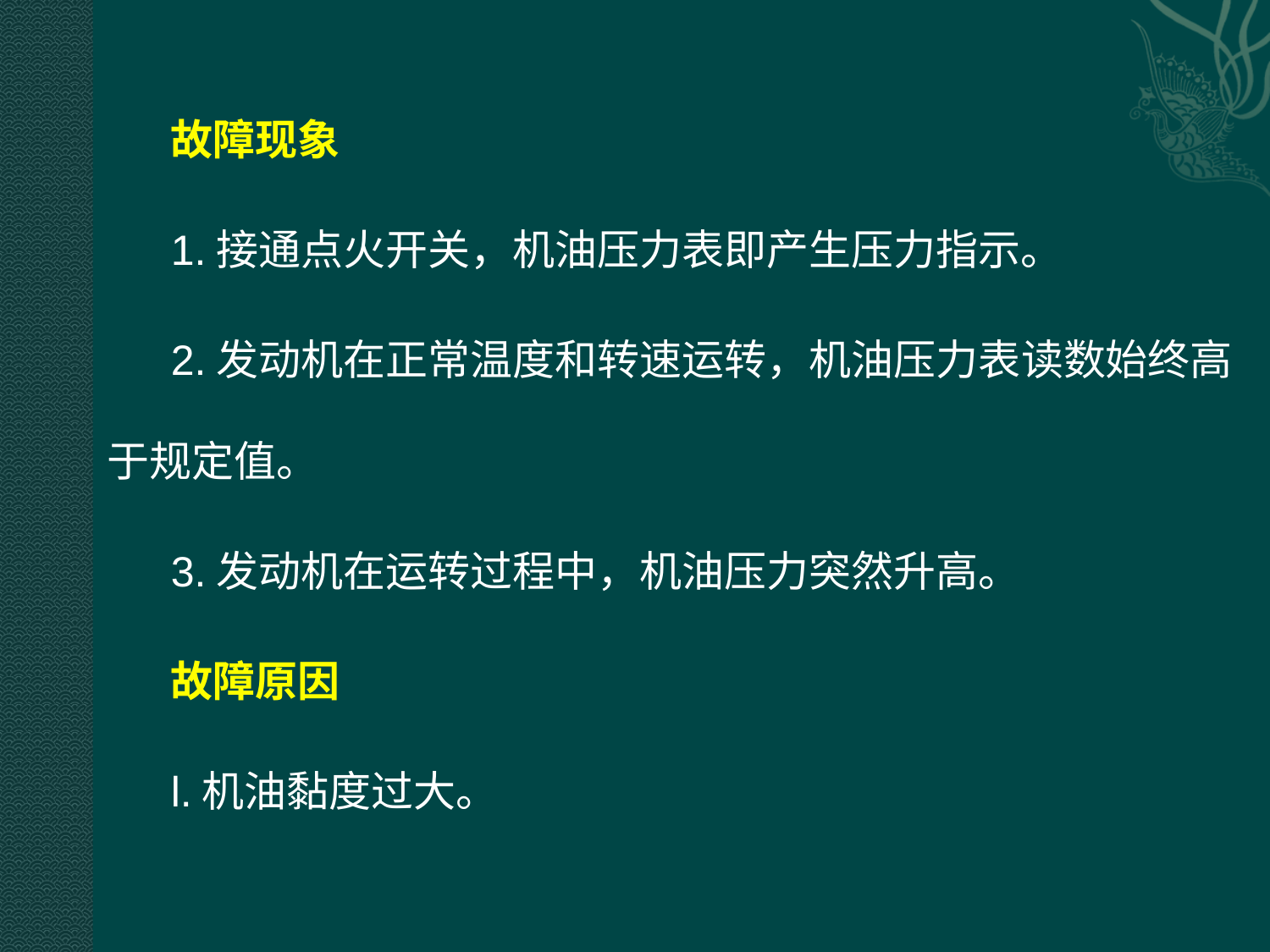

故障现象
1.接通点火开关，机油压力表即产生压力指示。
2.发动机在正常温度和转速运转，机油压力表读数始终高于规定值。
3.发动机在运转过程中，机油压力突然升高。
故障原因
l.机油黏度过大。